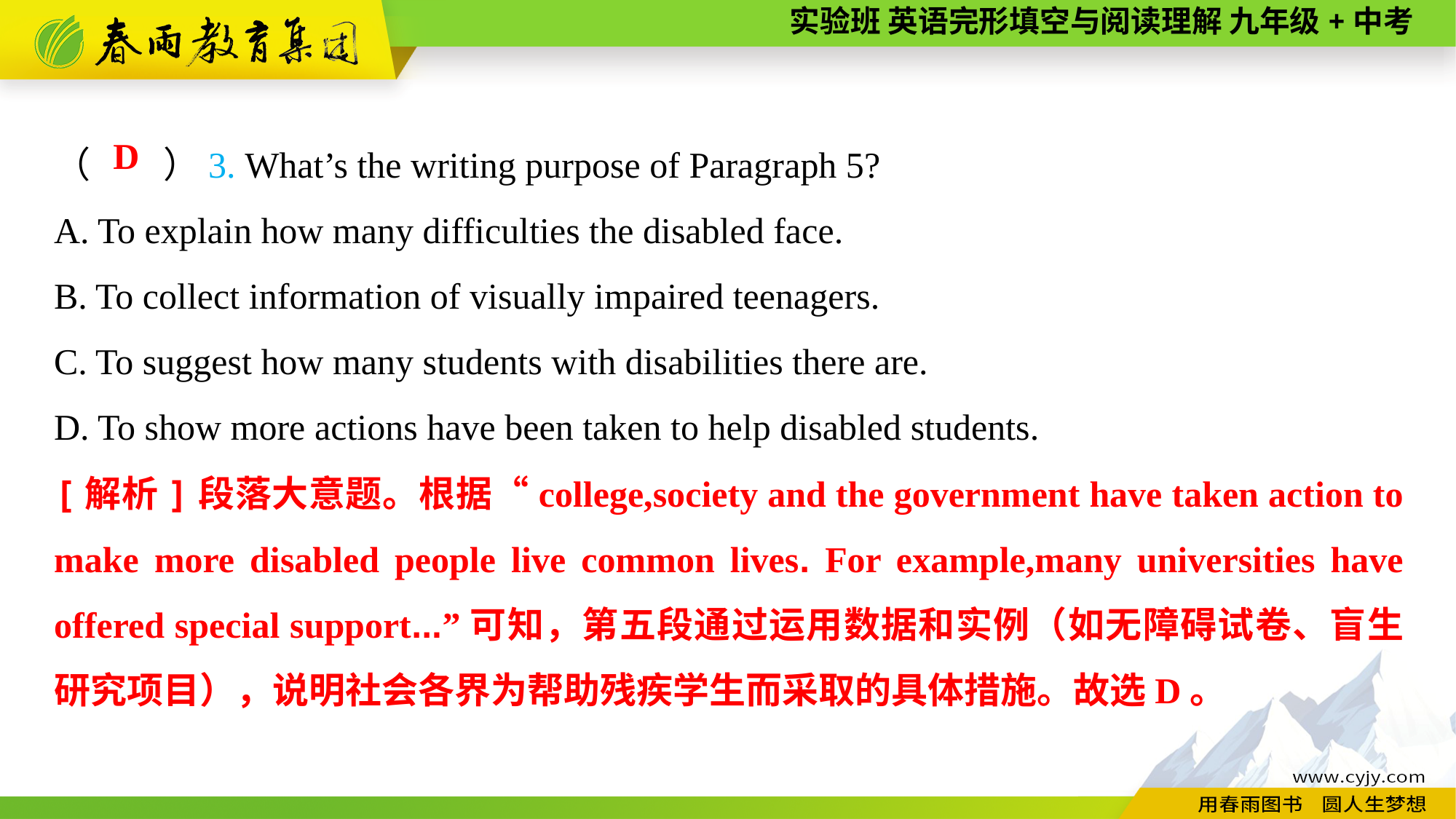

（　　）3. What’s the writing purpose of Paragraph 5?
A. To explain how many difficulties the disabled face.
B. To collect information of visually impaired teenagers.
C. To suggest how many students with disabilities there are.
D. To show more actions have been taken to help disabled students.
D
[解析]段落大意题。根据“college,society and the government have taken action to make more disabled people live common lives. For example,many universities have offered special support...”可知，第五段通过运用数据和实例（如无障碍试卷、盲生研究项目），说明社会各界为帮助残疾学生而采取的具体措施。故选D。